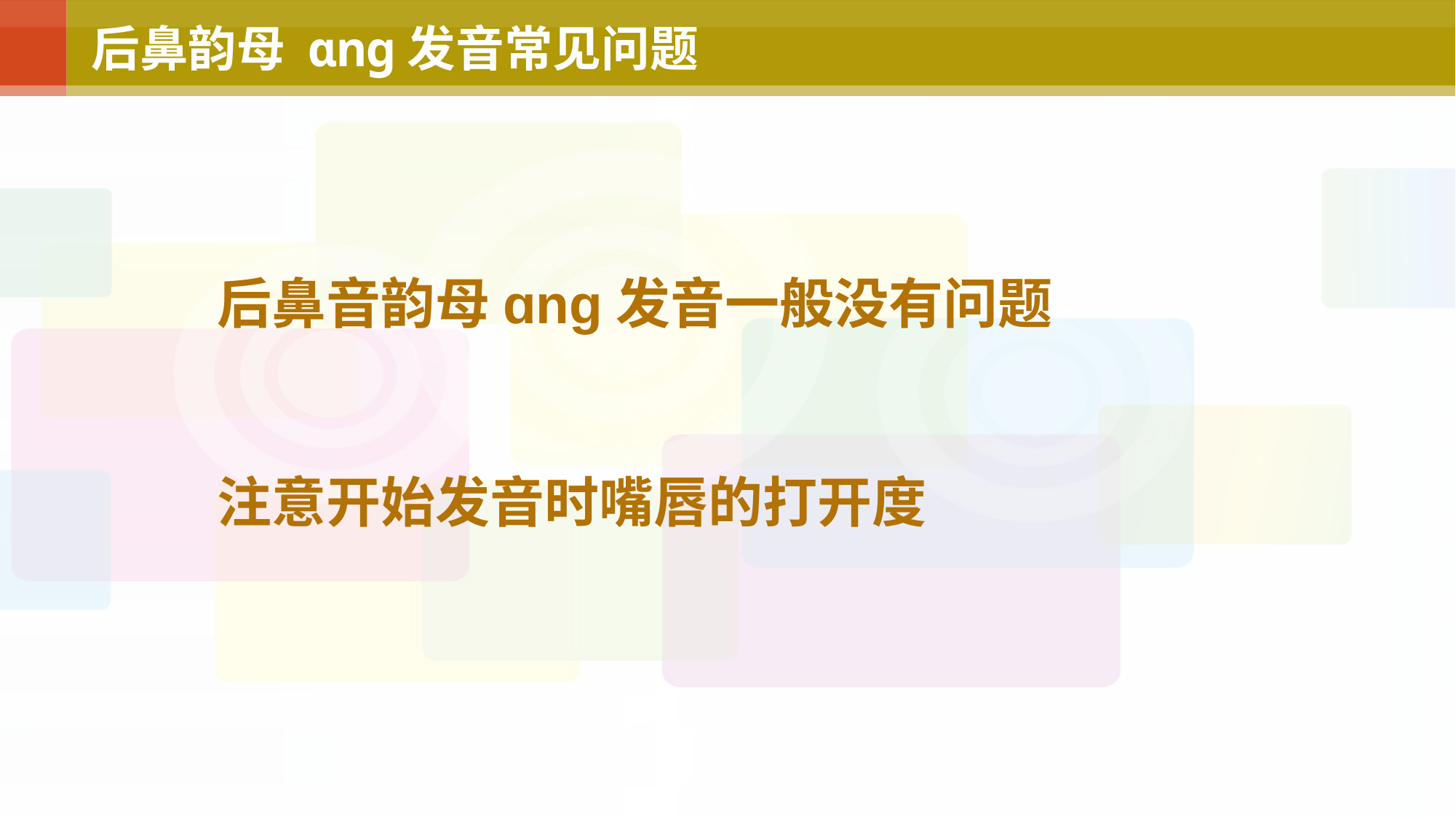

# 后鼻韵母 ɑnɡ发音常见问题
    后鼻音韵母ɑng发音一般没有问题

    注意开始发音时嘴唇的打开度